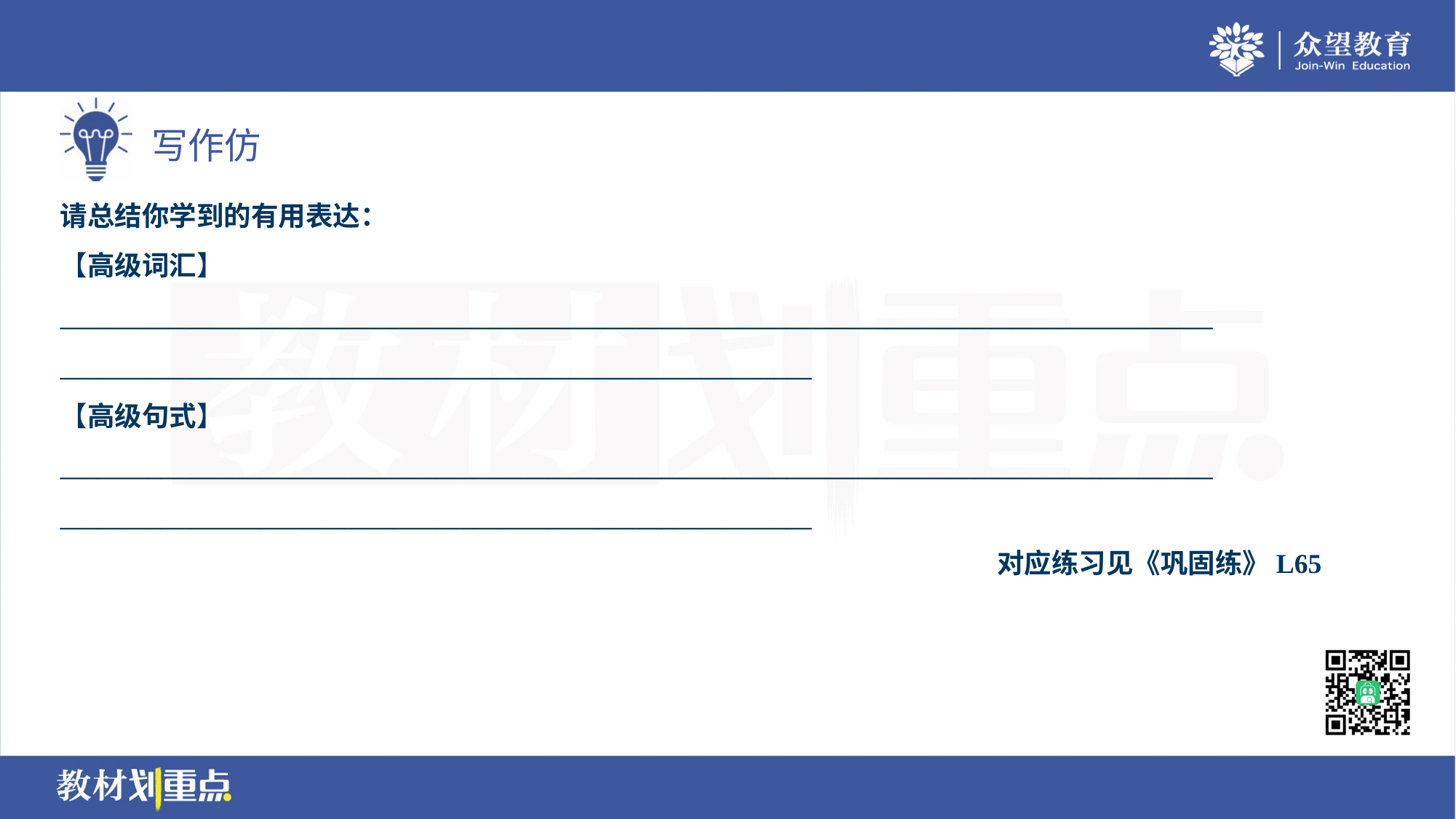

请总结你学到的有用表达：
【高级词汇】
____________________________________________________________________________________________
____________________________________________________________
【高级句式】
____________________________________________________________________________________________
____________________________________________________________
对应练习见《巩固练》L65